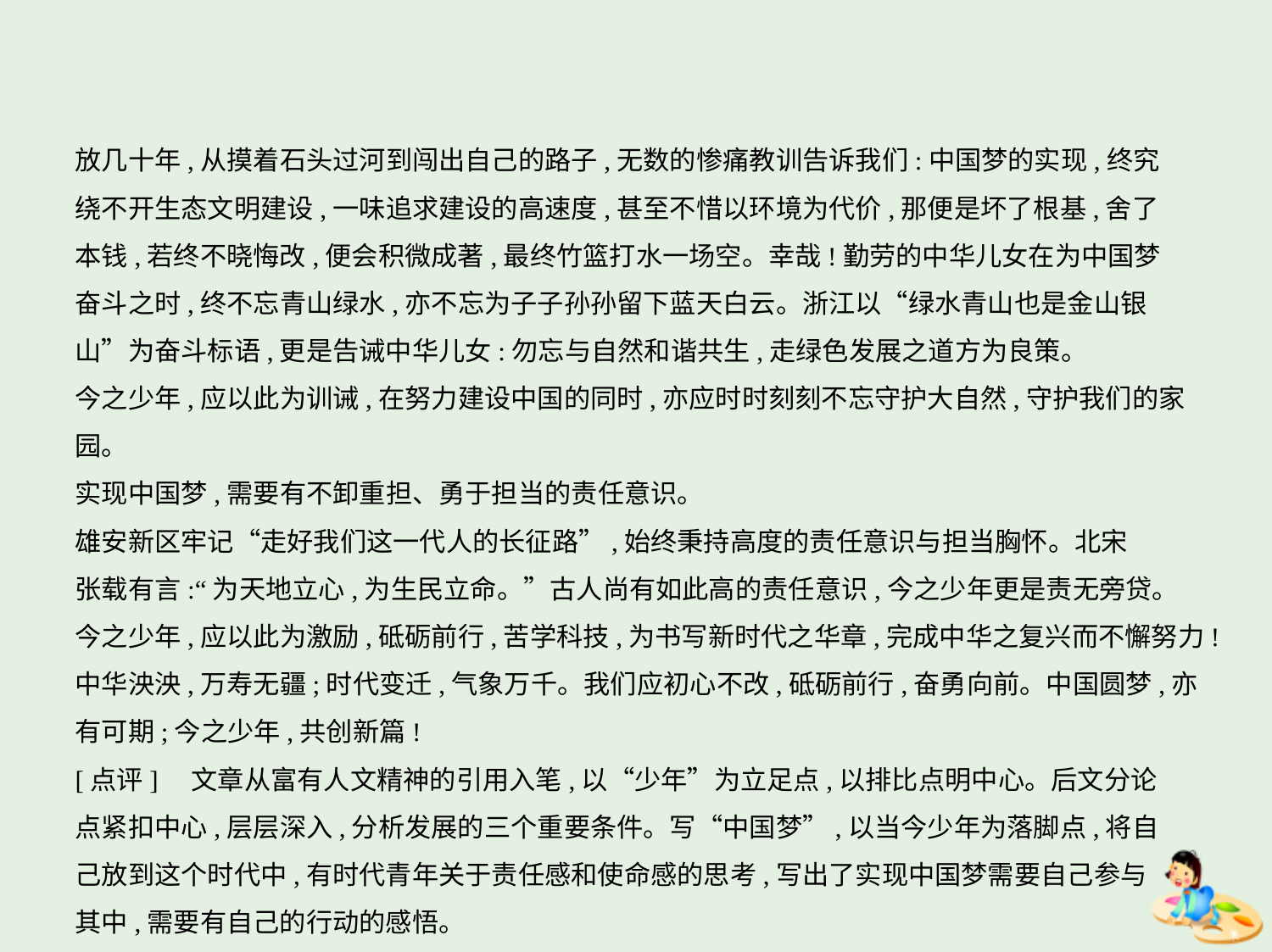

放几十年,从摸着石头过河到闯出自己的路子,无数的惨痛教训告诉我们:中国梦的实现,终究
绕不开生态文明建设,一味追求建设的高速度,甚至不惜以环境为代价,那便是坏了根基,舍了
本钱,若终不晓悔改,便会积微成著,最终竹篮打水一场空。幸哉!勤劳的中华儿女在为中国梦
奋斗之时,终不忘青山绿水,亦不忘为子子孙孙留下蓝天白云。浙江以“绿水青山也是金山银
山”为奋斗标语,更是告诫中华儿女:勿忘与自然和谐共生,走绿色发展之道方为良策。
今之少年,应以此为训诫,在努力建设中国的同时,亦应时时刻刻不忘守护大自然,守护我们的家园。
实现中国梦,需要有不卸重担、勇于担当的责任意识。
雄安新区牢记“走好我们这一代人的长征路”,始终秉持高度的责任意识与担当胸怀。北宋
张载有言:“为天地立心,为生民立命。”古人尚有如此高的责任意识,今之少年更是责无旁贷。
今之少年,应以此为激励,砥砺前行,苦学科技,为书写新时代之华章,完成中华之复兴而不懈努力!
中华泱泱,万寿无疆;时代变迁,气象万千。我们应初心不改,砥砺前行,奋勇向前。中国圆梦,亦
有可期;今之少年,共创新篇!
[点评]　文章从富有人文精神的引用入笔,以“少年”为立足点,以排比点明中心。后文分论
点紧扣中心,层层深入,分析发展的三个重要条件。写“中国梦”,以当今少年为落脚点,将自
己放到这个时代中,有时代青年关于责任感和使命感的思考,写出了实现中国梦需要自己参与
其中,需要有自己的行动的感悟。